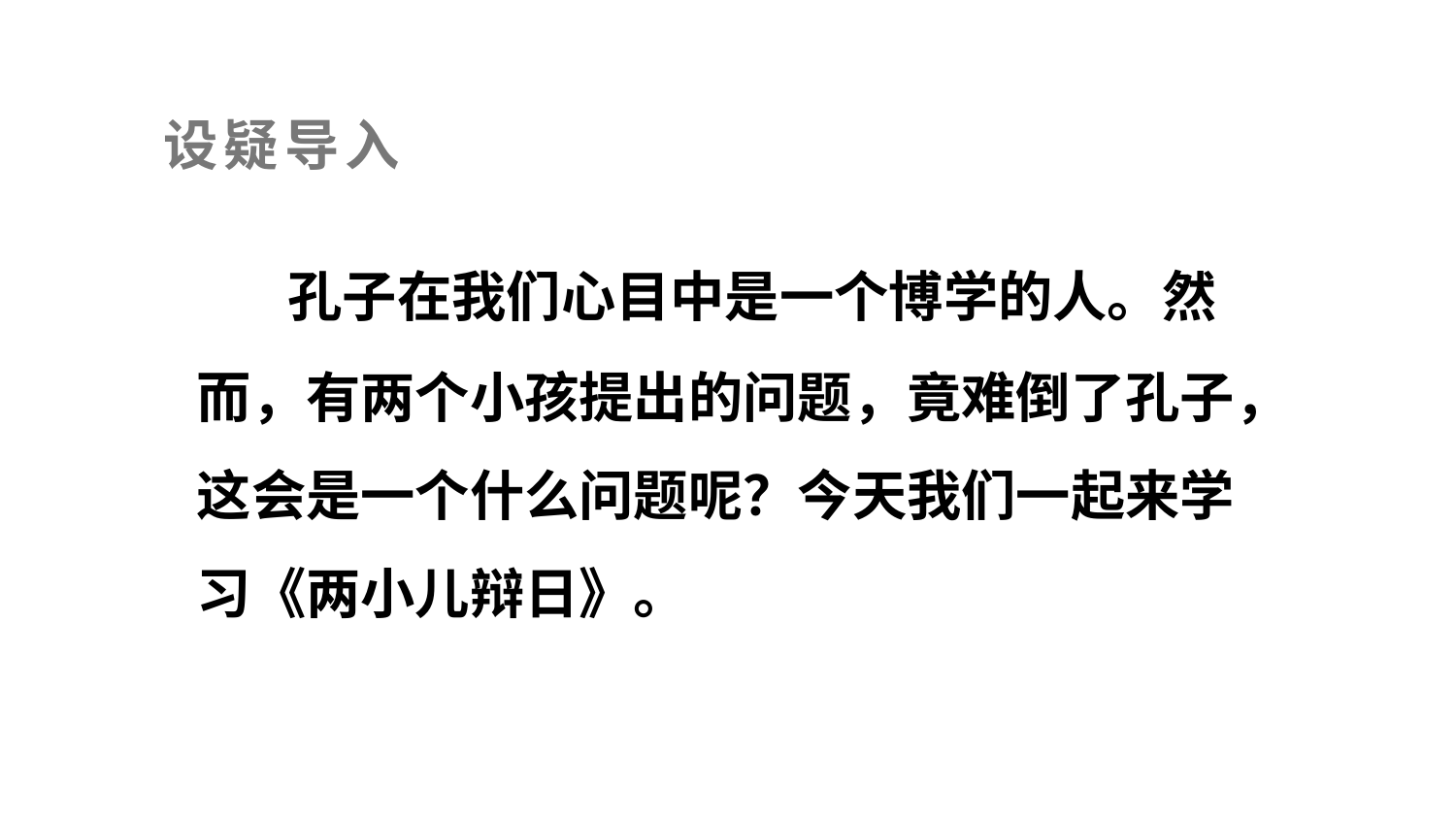

设疑导入
     孔子在我们心目中是一个博学的人。然而，有两个小孩提出的问题，竟难倒了孔子，这会是一个什么问题呢？今天我们一起来学习《两小儿辩日》。